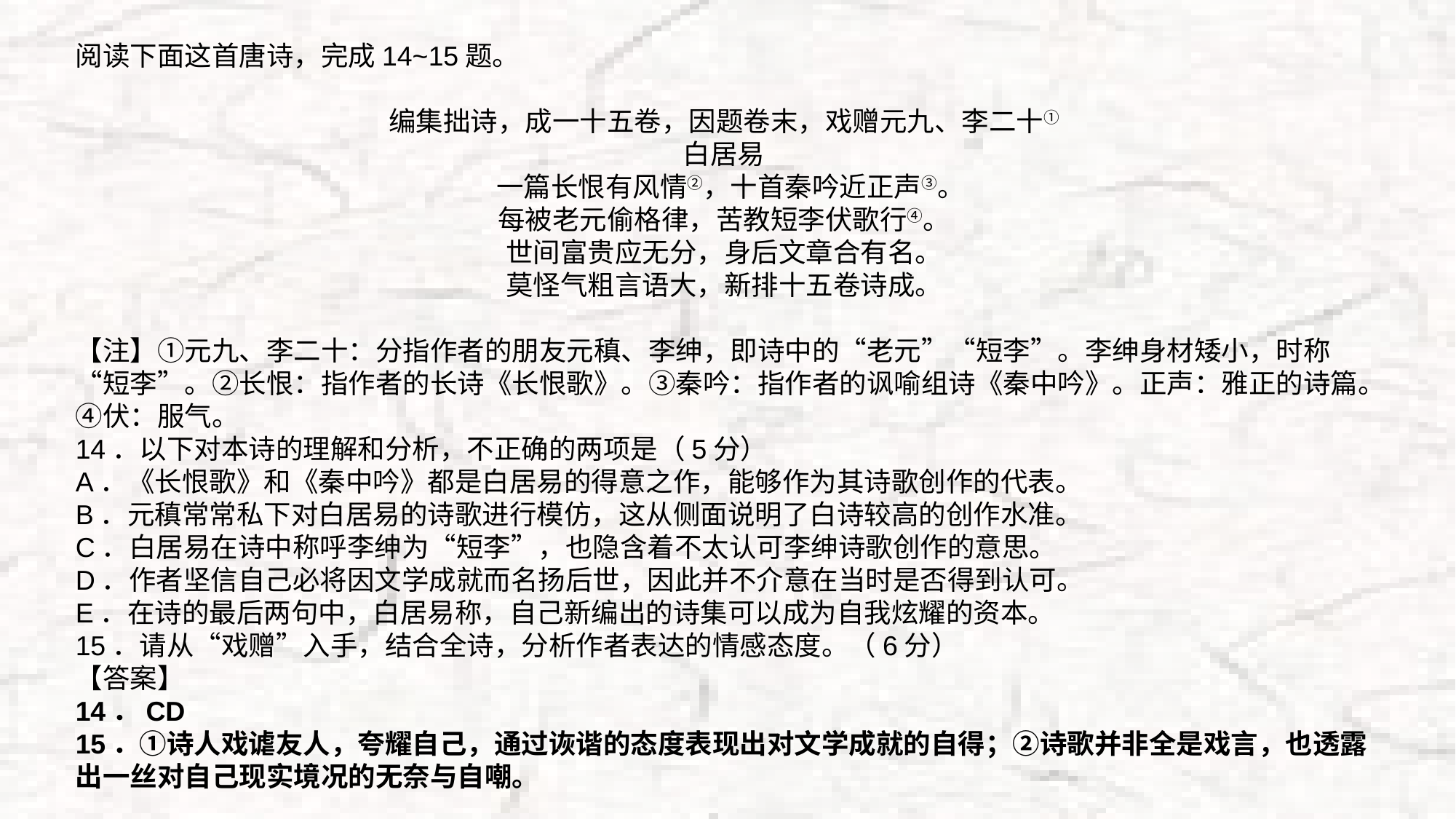

阅读下面这首唐诗，完成14~15题。

编集拙诗，成一十五卷，因题卷末，戏赠元九、李二十①
白居易
 一篇长恨有风情②，十首秦吟近正声③。
每被老元偷格律，苦教短李伏歌行④。
世间富贵应无分，身后文章合有名。
莫怪气粗言语大，新排十五卷诗成。

【注】①元九、李二十：分指作者的朋友元稹、李绅，即诗中的“老元”“短李”。李绅身材矮小，时称“短李”。②长恨：指作者的长诗《长恨歌》。③秦吟：指作者的讽喻组诗《秦中吟》。正声：雅正的诗篇。④伏：服气。
14．以下对本诗的理解和分析，不正确的两项是（5分）
A．《长恨歌》和《秦中吟》都是白居易的得意之作，能够作为其诗歌创作的代表。
B．元稹常常私下对白居易的诗歌进行模仿，这从侧面说明了白诗较高的创作水准。
C．白居易在诗中称呼李绅为“短李”，也隐含着不太认可李绅诗歌创作的意思。
D．作者坚信自己必将因文学成就而名扬后世，因此并不介意在当时是否得到认可。
E．在诗的最后两句中，白居易称，自己新编出的诗集可以成为自我炫耀的资本。
15．请从“戏赠”入手，结合全诗，分析作者表达的情感态度。（6分）
【答案】
14．CD
15．①诗人戏谑友人，夸耀自己，通过诙谐的态度表现出对文学成就的自得；②诗歌并非全是戏言，也透露出一丝对自己现实境况的无奈与自嘲。